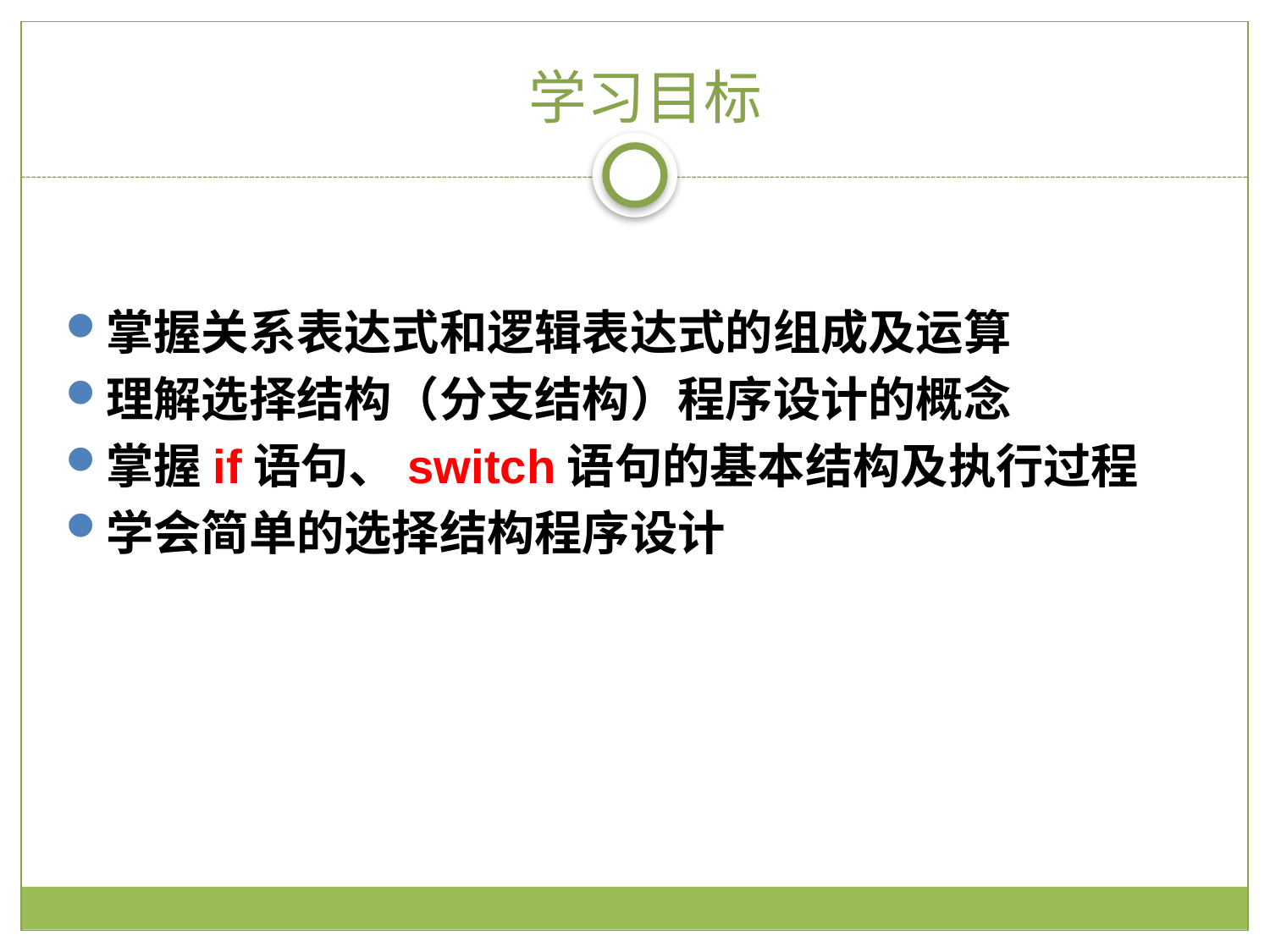

学习目标
掌握关系表达式和逻辑表达式的组成及运算
理解选择结构（分支结构）程序设计的概念
掌握if语句、switch语句的基本结构及执行过程
学会简单的选择结构程序设计